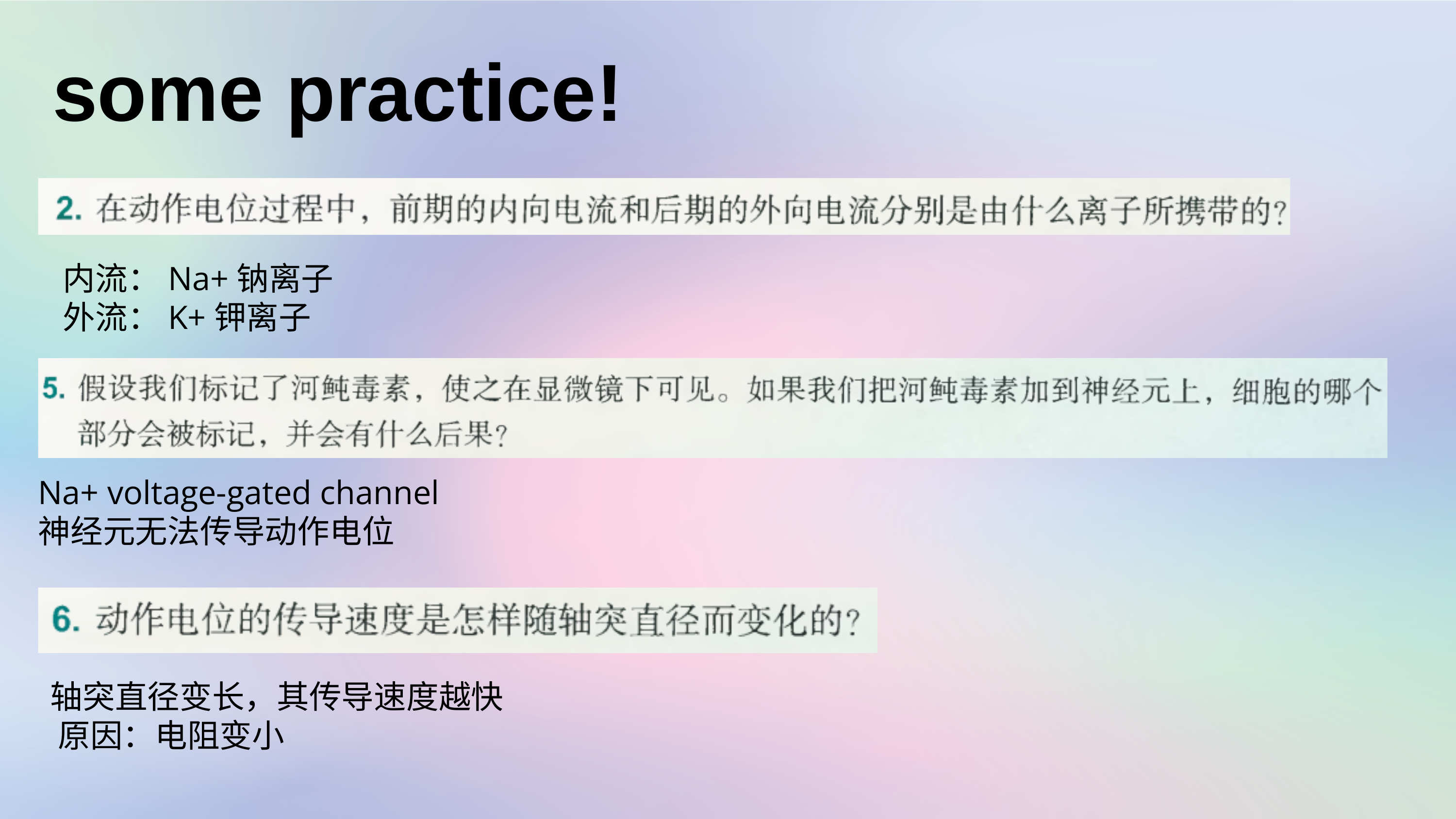

some practice!

内流：Na+钠离子
外流：K+钾离子

Na+ voltage-gated channel
神经元无法传导动作电位

轴突直径变长，其传导速度越快
      原因：电阻变小